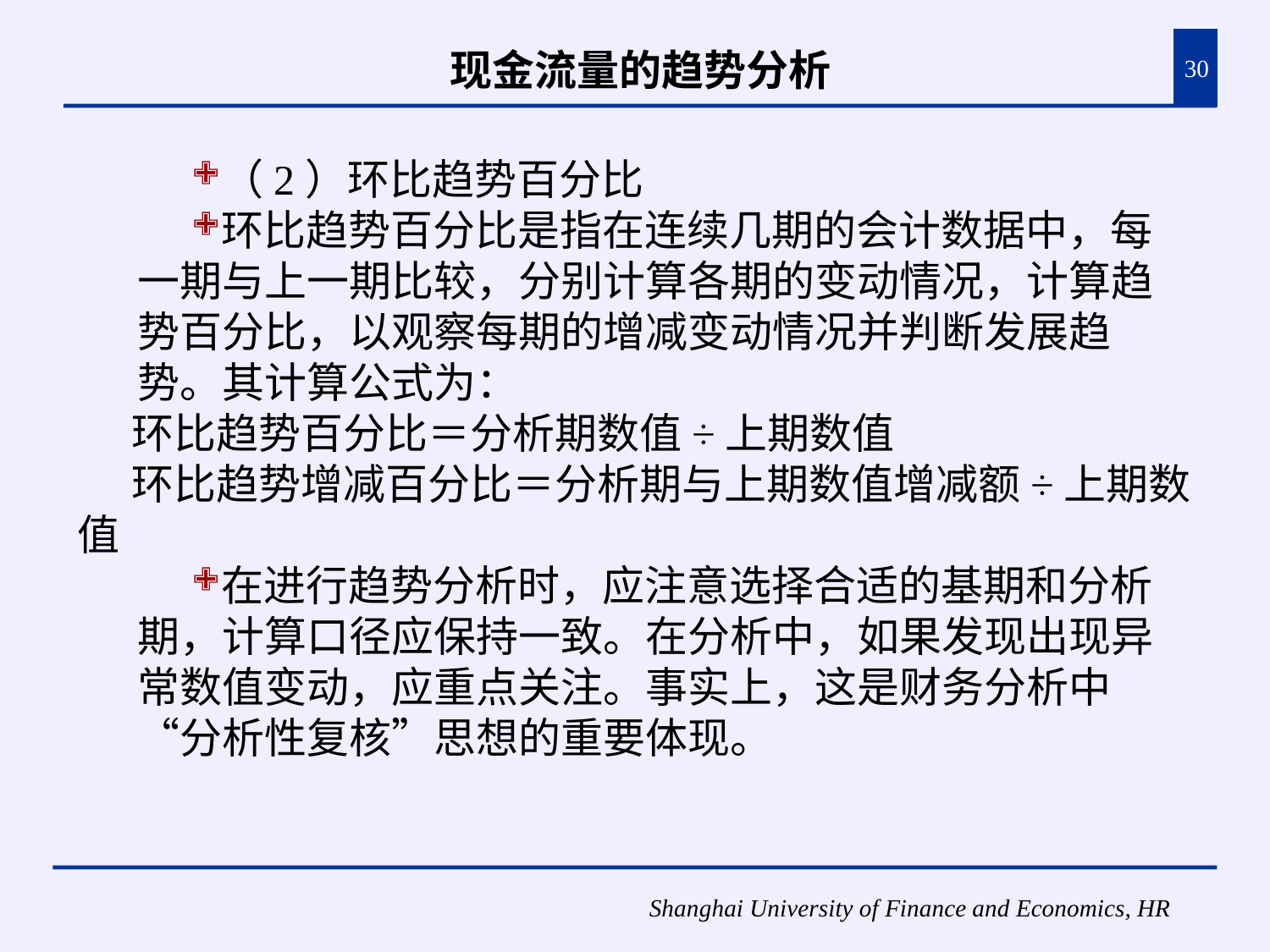

# 现金流量的趋势分析
30
（2）环比趋势百分比
环比趋势百分比是指在连续几期的会计数据中，每一期与上一期比较，分别计算各期的变动情况，计算趋势百分比，以观察每期的增减变动情况并判断发展趋势。其计算公式为：
环比趋势百分比＝分析期数值÷上期数值
环比趋势增减百分比＝分析期与上期数值增减额÷上期数值
在进行趋势分析时，应注意选择合适的基期和分析期，计算口径应保持一致。在分析中，如果发现出现异常数值变动，应重点关注。事实上，这是财务分析中“分析性复核”思想的重要体现。